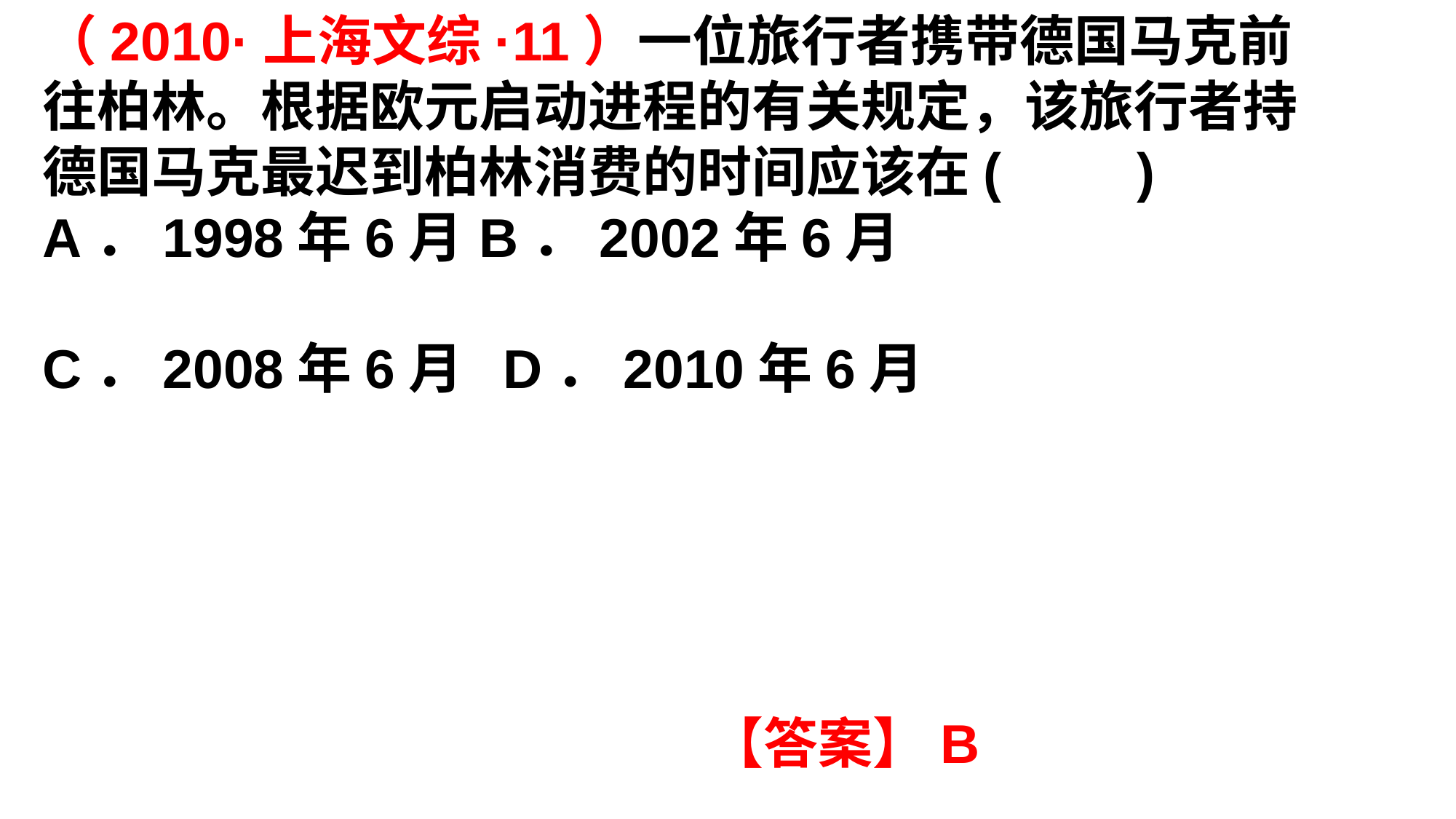

（2010·上海文综·11）一位旅行者携带德国马克前往柏林。根据欧元启动进程的有关规定，该旅行者持德国马克最迟到柏林消费的时间应该在(　　)A．1998年6月	B．2002年6月　  C．2008年6月	D．2010年6月
【答案】B